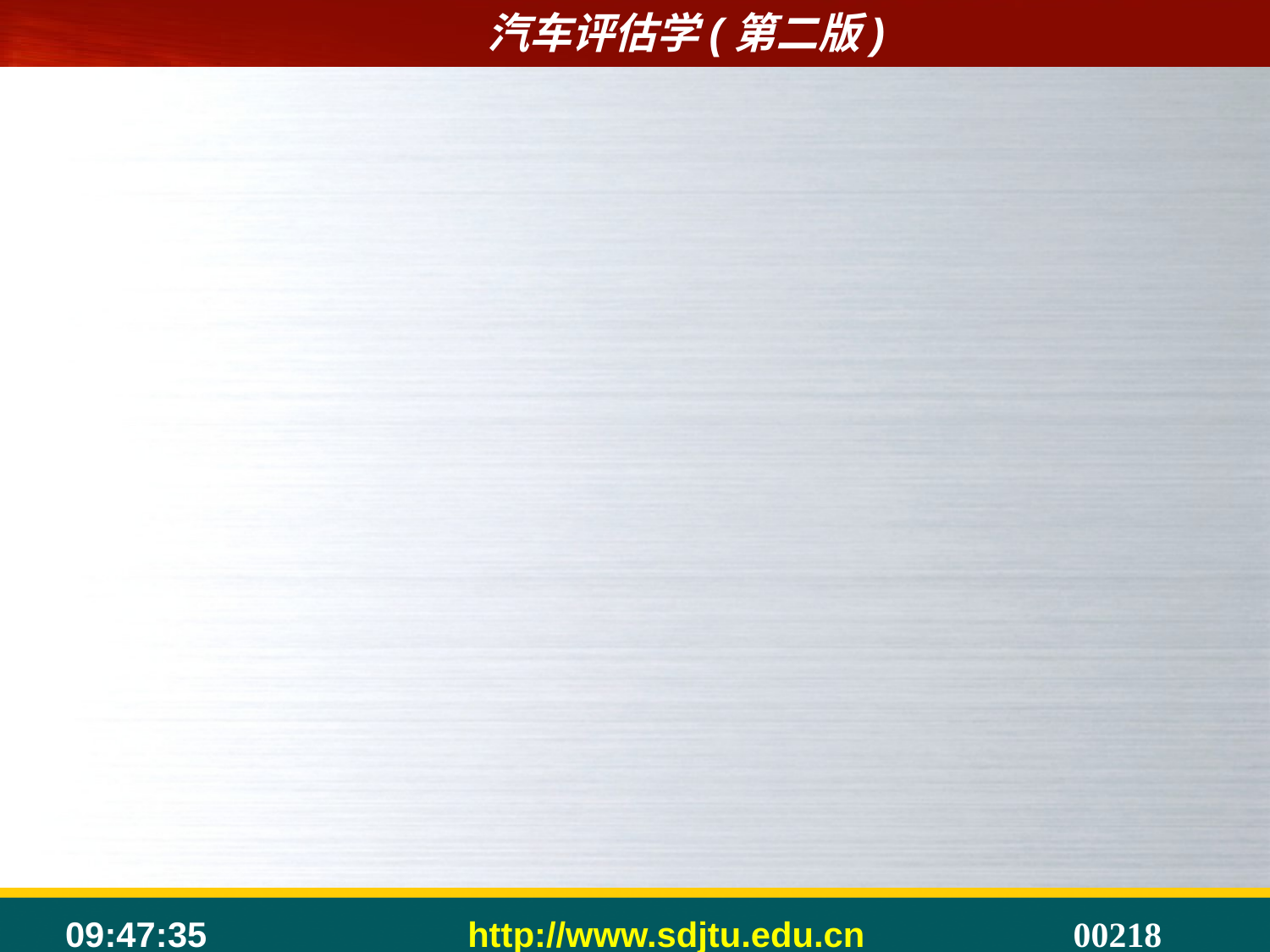

#
4．与其他注册资产评估师的关系
	（1)注册资产评估师在执行资产评估业务过程中，应当与其他注册资产评估师保持良好的工作关系。
	（2)注册资产评估师不得贬损或诋毁其他注册资产评估师。
	（3)注册资产评估师不得以恶意降低服务费等不正当的手段与其他注册资产评估师争揽业务。
	评估机构在执行资产评估业务过程中应当遵守本准则的相关规定。